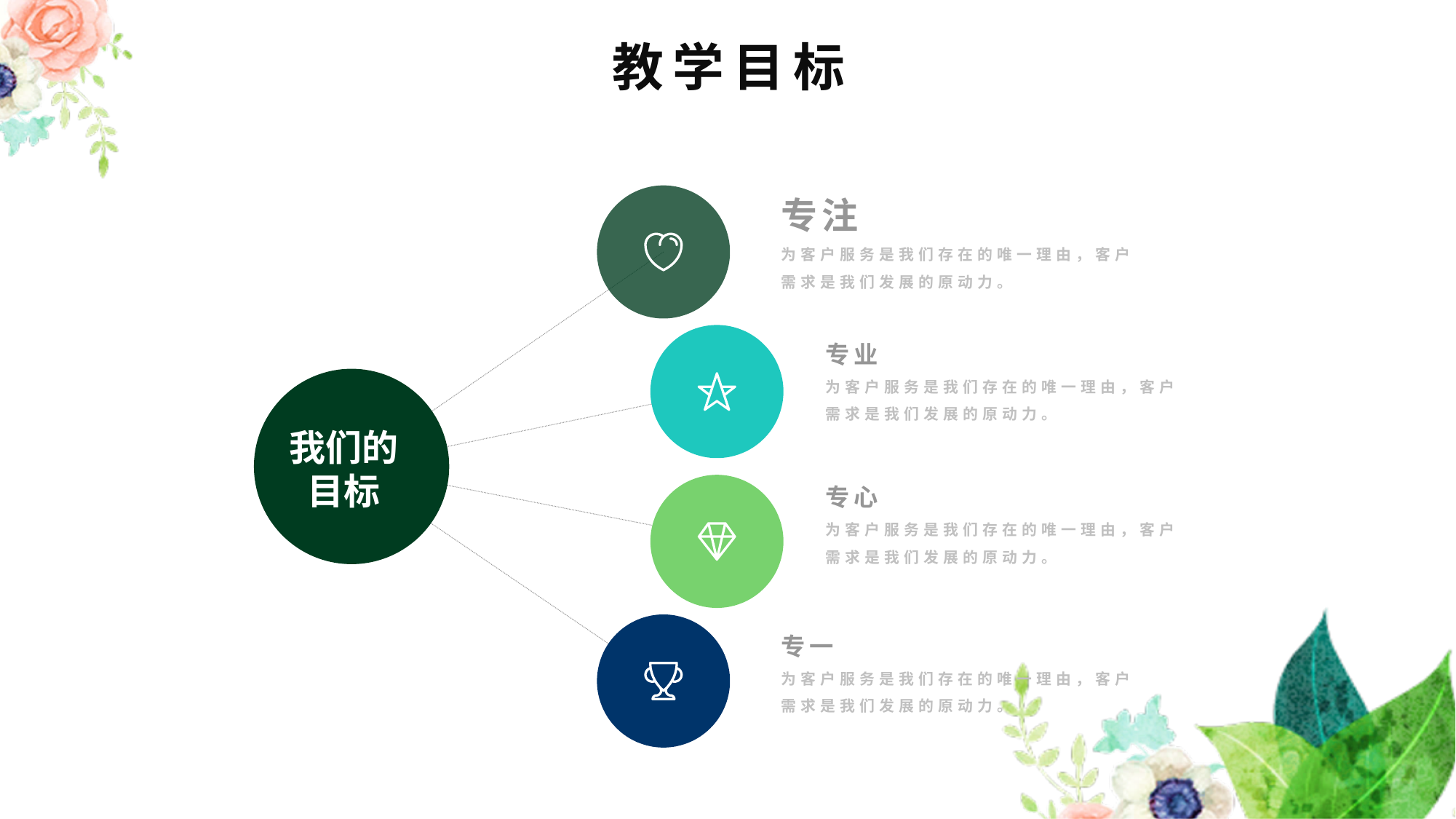

教学目标
专注
为客户服务是我们存在的唯一理由，客户需求是我们发展的原动力。

专业
为客户服务是我们存在的唯一理由，客户需求是我们发展的原动力。

我们的
目标
专心
为客户服务是我们存在的唯一理由，客户需求是我们发展的原动力。

专一
为客户服务是我们存在的唯一理由，客户需求是我们发展的原动力。